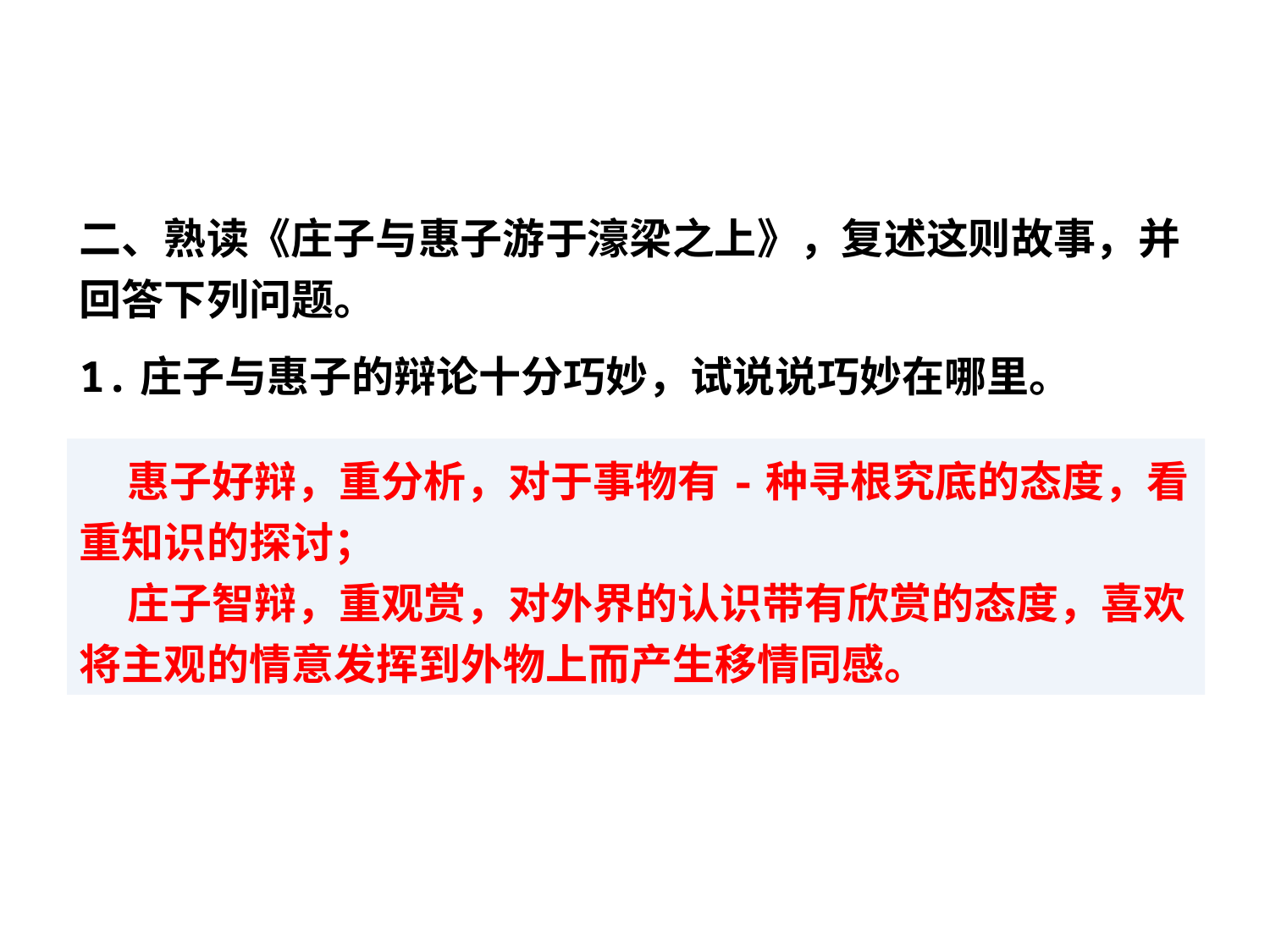

#
二、熟读《庄子与惠子游于濠梁之上》，复述这则故事，并回答下列问题。
1.庄子与惠子的辩论十分巧妙，试说说巧妙在哪里。
    惠子好辩，重分析，对于事物有-种寻根究底的态度，看重知识的探讨；
    庄子智辩，重观赏，对外界的认识带有欣赏的态度，喜欢将主观的情意发挥到外物上而产生移情同感。